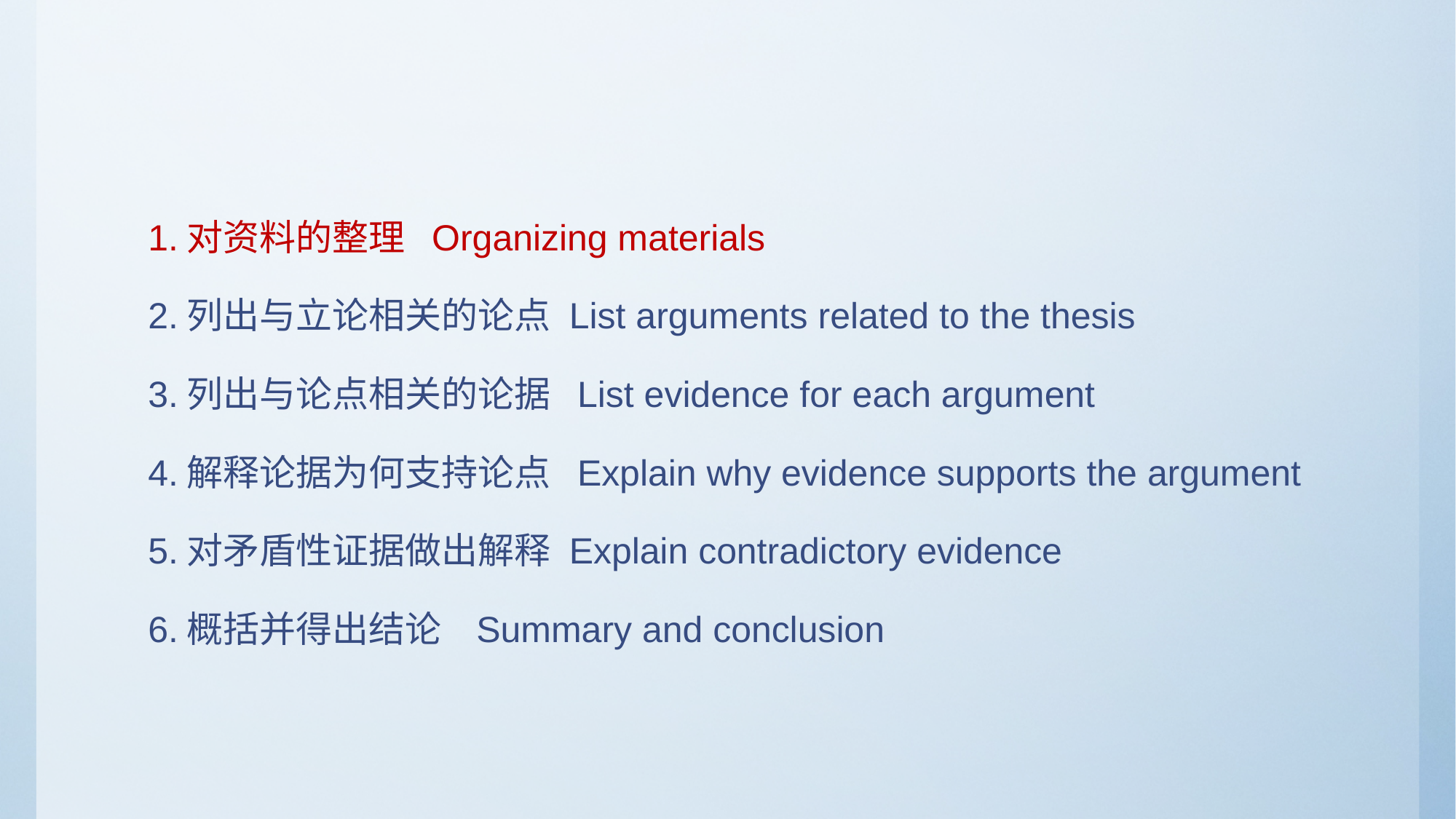

1.对资料的整理  Organizing materials
2.列出与立论相关的论点 List arguments related to the thesis
3.列出与论点相关的论据  List evidence for each argument
4.解释论据为何支持论点  Explain why evidence supports the argument
5.对矛盾性证据做出解释 Explain contradictory evidence
6.概括并得出结论   Summary and conclusion